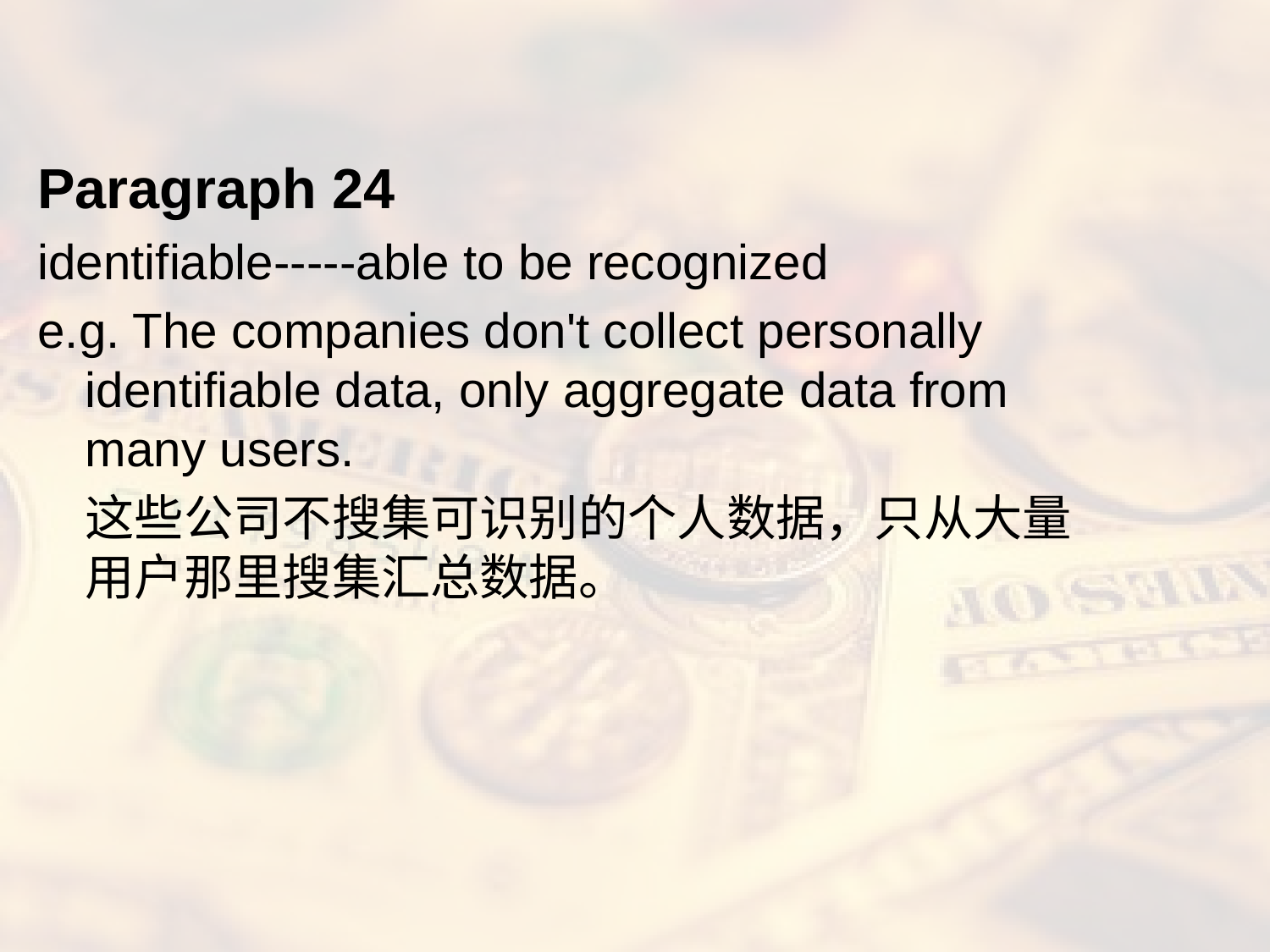

#
Paragraph 24
identifiable-----able to be recognized
e.g. The companies don't collect personally identifiable data, only aggregate data from many users.
	这些公司不搜集可识别的个人数据，只从大量用户那里搜集汇总数据。